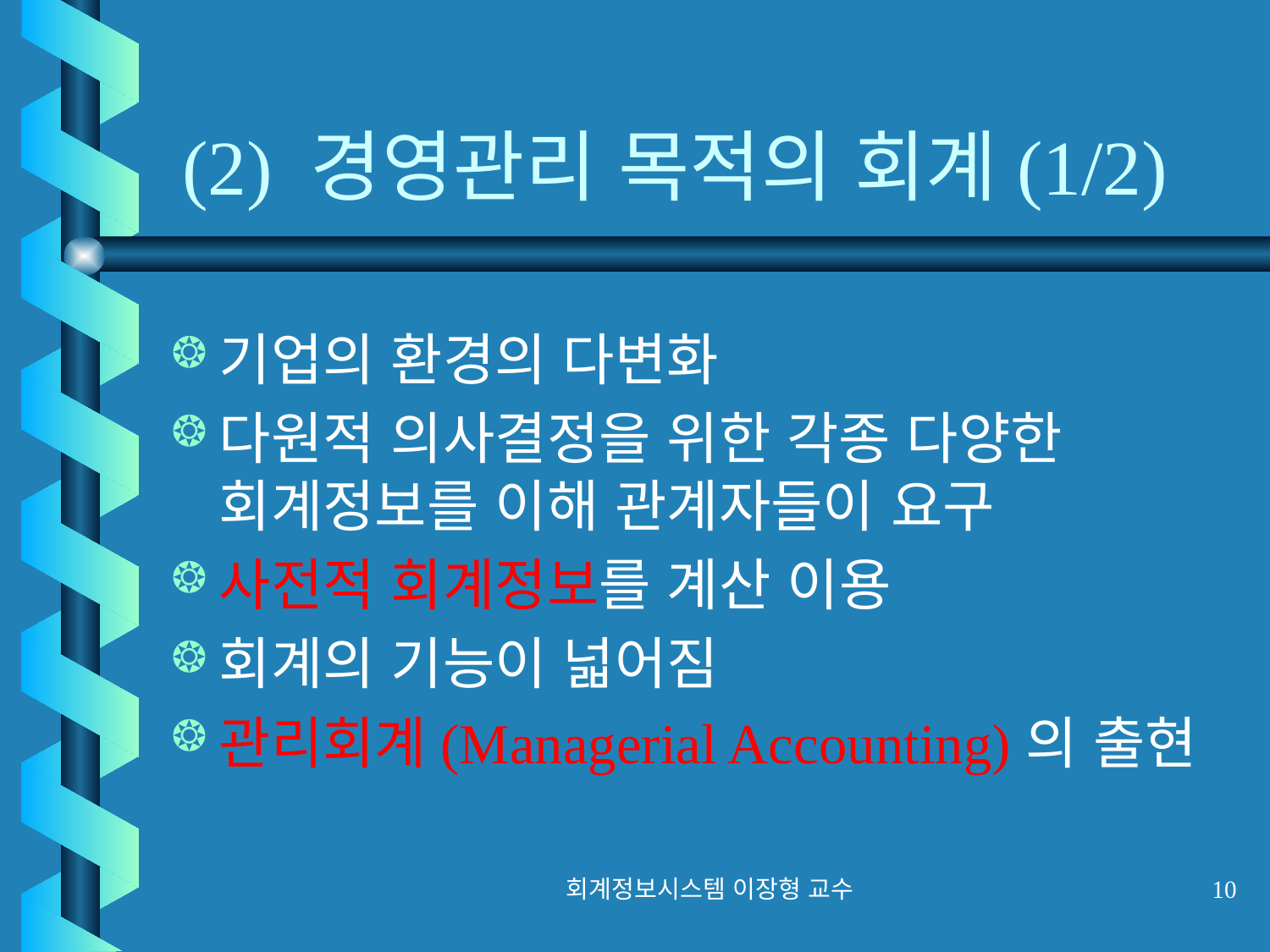

# (2) 경영관리 목적의 회계(1/2)
기업의 환경의 다변화
다원적 의사결정을 위한 각종 다양한    회계정보를 이해 관계자들이 요구
사전적 회계정보를 계산 이용
회계의 기능이 넓어짐
관리회계(Managerial Accounting)의 출현
회계정보시스템 이장형 교수
10